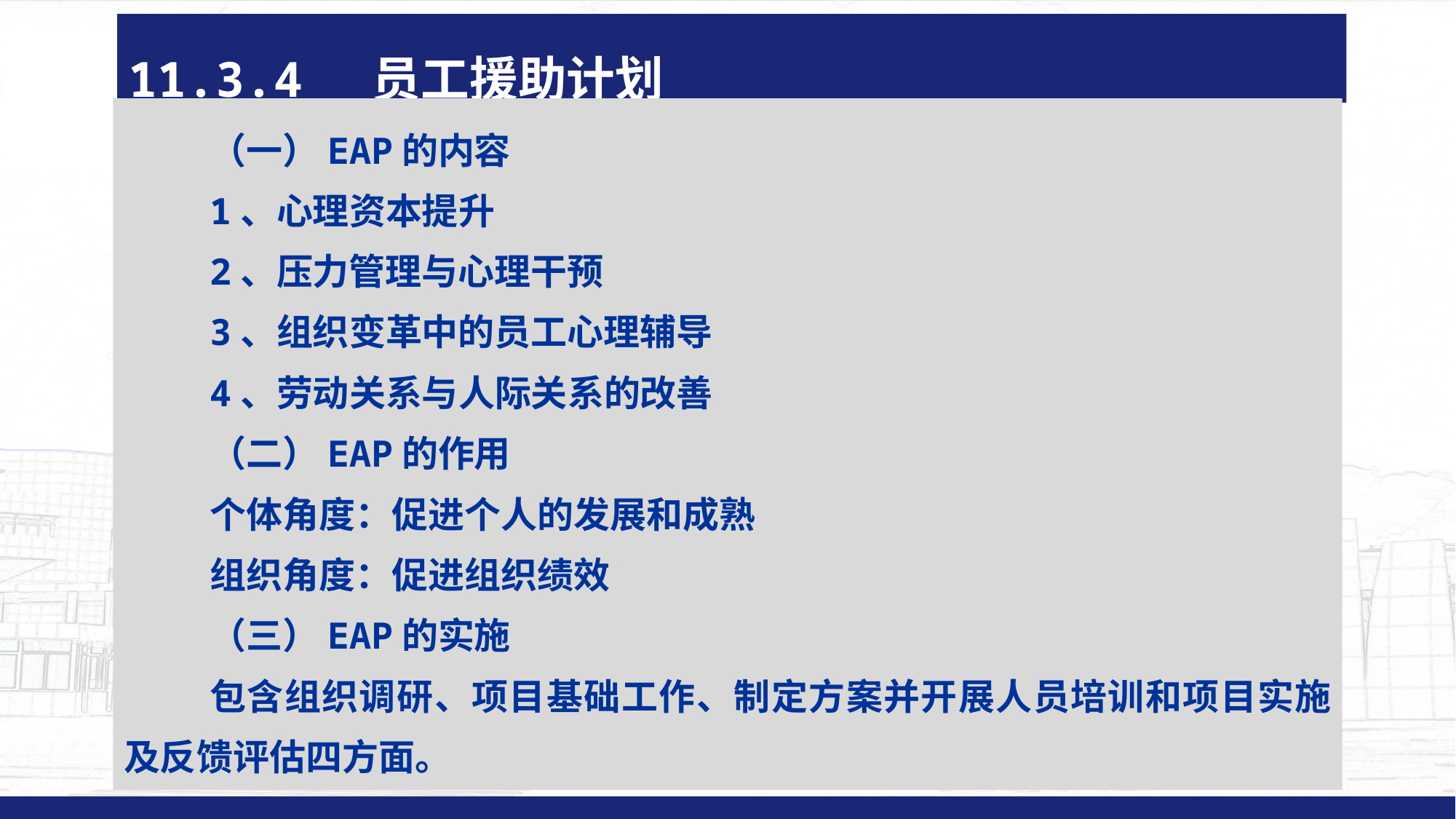

11.3.4  员工援助计划
#
（一）EAP的内容
1、心理资本提升
2、压力管理与心理干预
3、组织变革中的员工心理辅导
4、劳动关系与人际关系的改善
（二）EAP的作用
个体角度：促进个人的发展和成熟
组织角度：促进组织绩效
（三）EAP的实施
包含组织调研、项目基础工作、制定方案并开展人员培训和项目实施及反馈评估四方面。